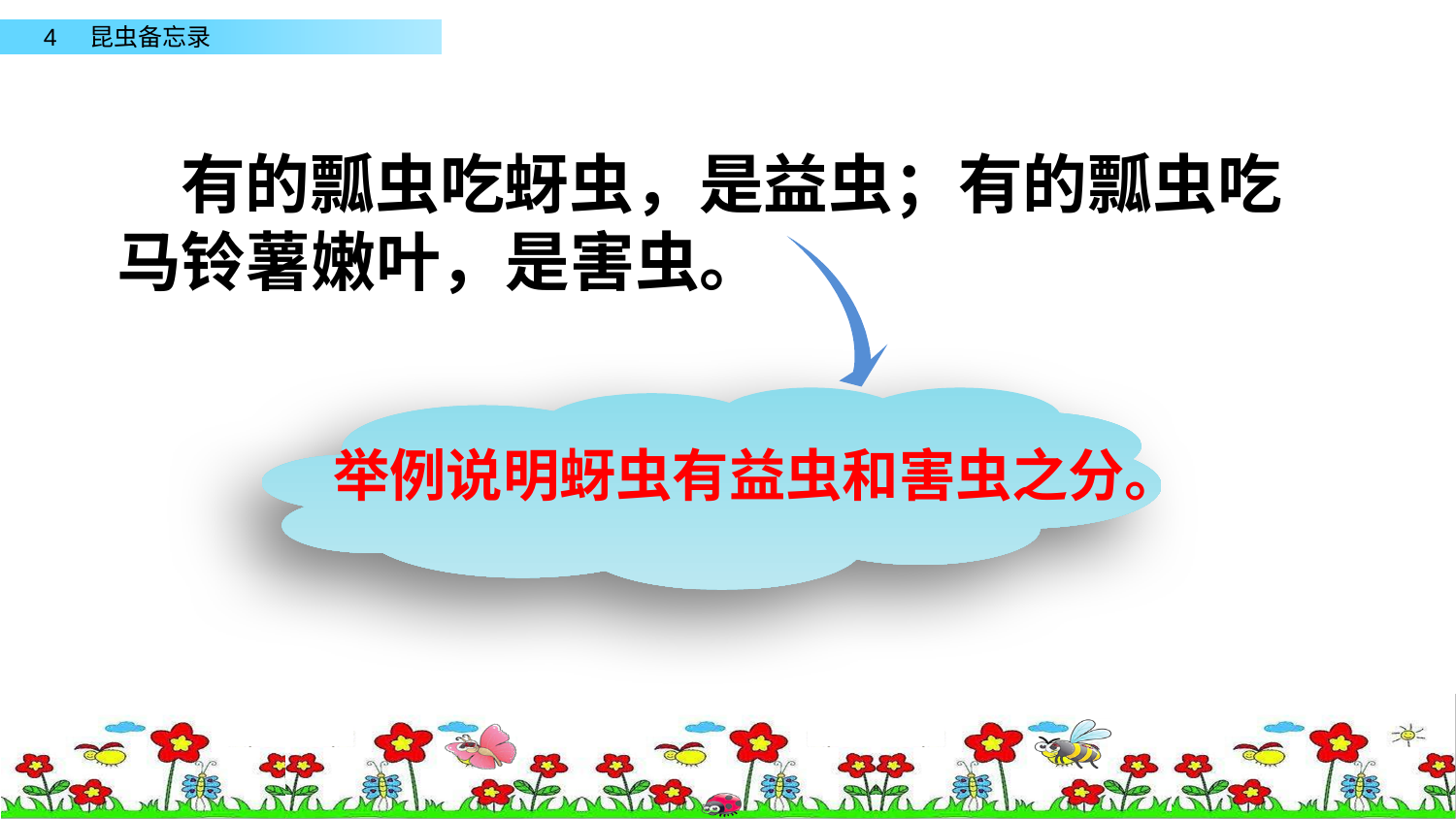

有的瓢虫吃蚜虫，是益虫；有的瓢虫吃马铃薯嫩叶，是害虫。

举例说明蚜虫有益虫和害虫之分。